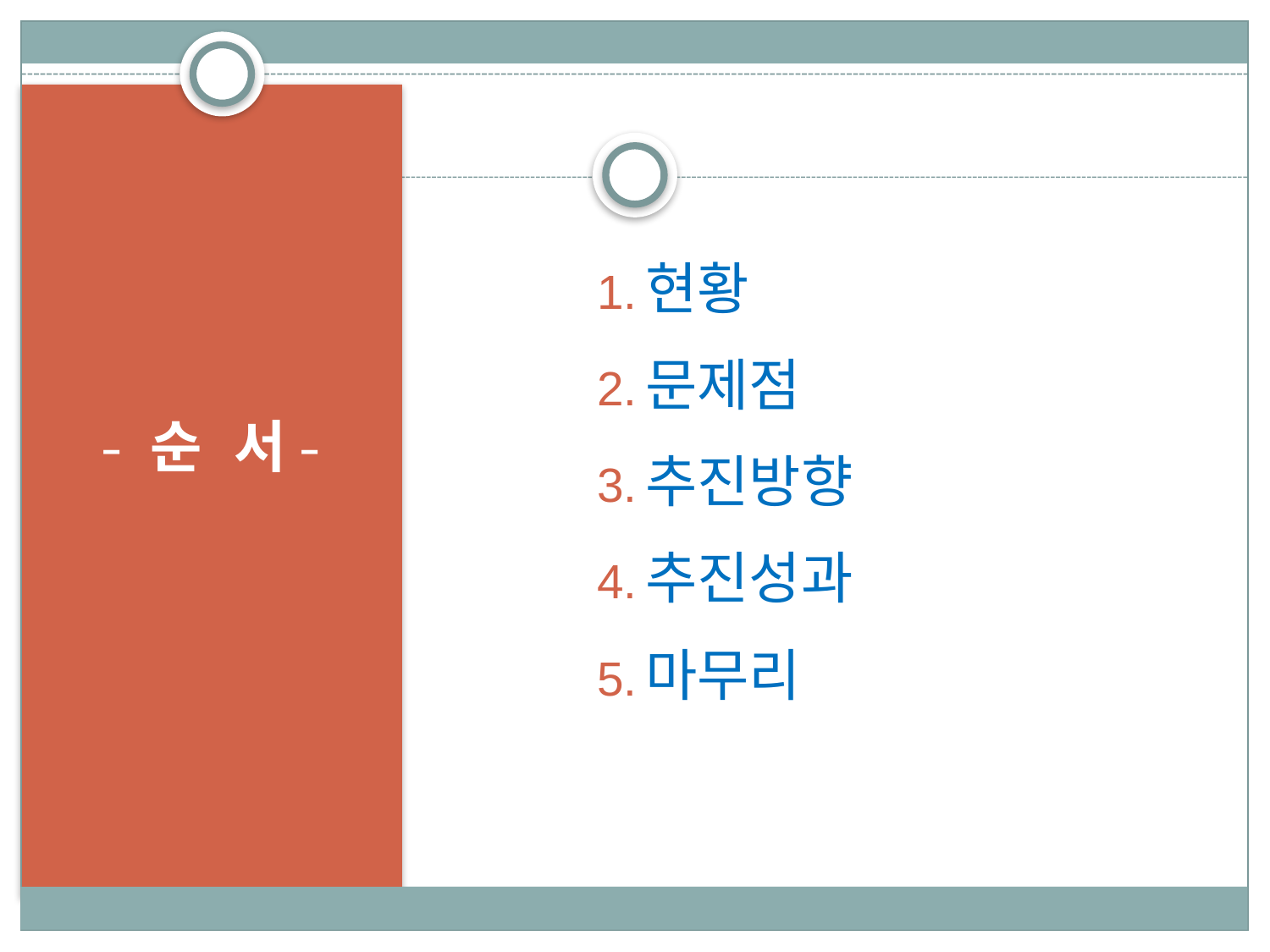

현황
문제점
추진방향
추진성과
마무리
# - 순  서-